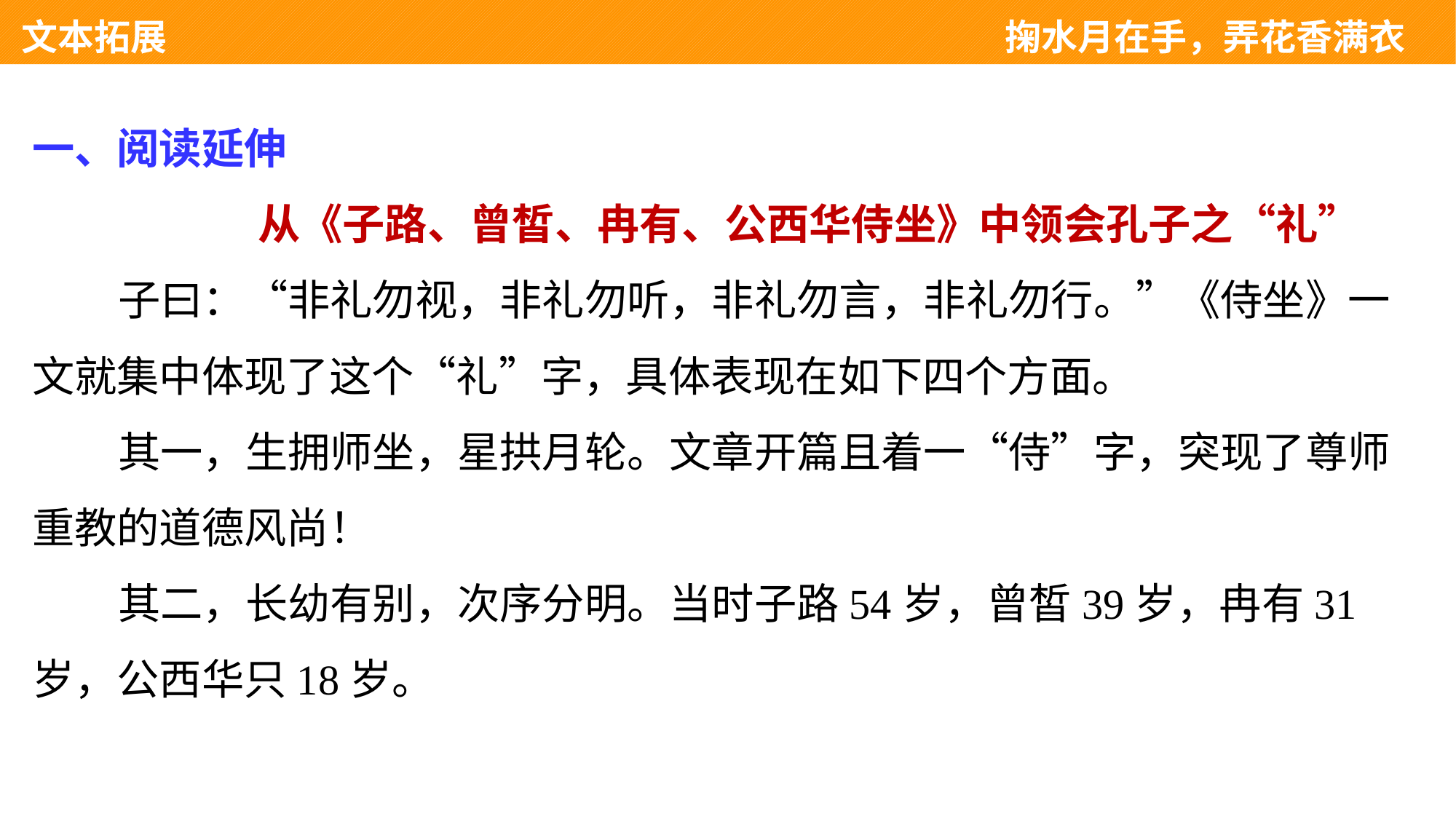

文本拓展　　　　　　　　　　　　　　　　　　　　　         掬水月在手，弄花香满衣
一、阅读延伸
	从《子路、曾皙、冉有、公西华侍坐》中领会孔子之“礼”
        子曰：“非礼勿视，非礼勿听，非礼勿言，非礼勿行。”《侍坐》一文就集中体现了这个“礼”字，具体表现在如下四个方面。
        其一，生拥师坐，星拱月轮。文章开篇且着一“侍”字，突现了尊师重教的道德风尚！
        其二，长幼有别，次序分明。当时子路54岁，曾皙39岁，冉有31岁，公西华只18岁。